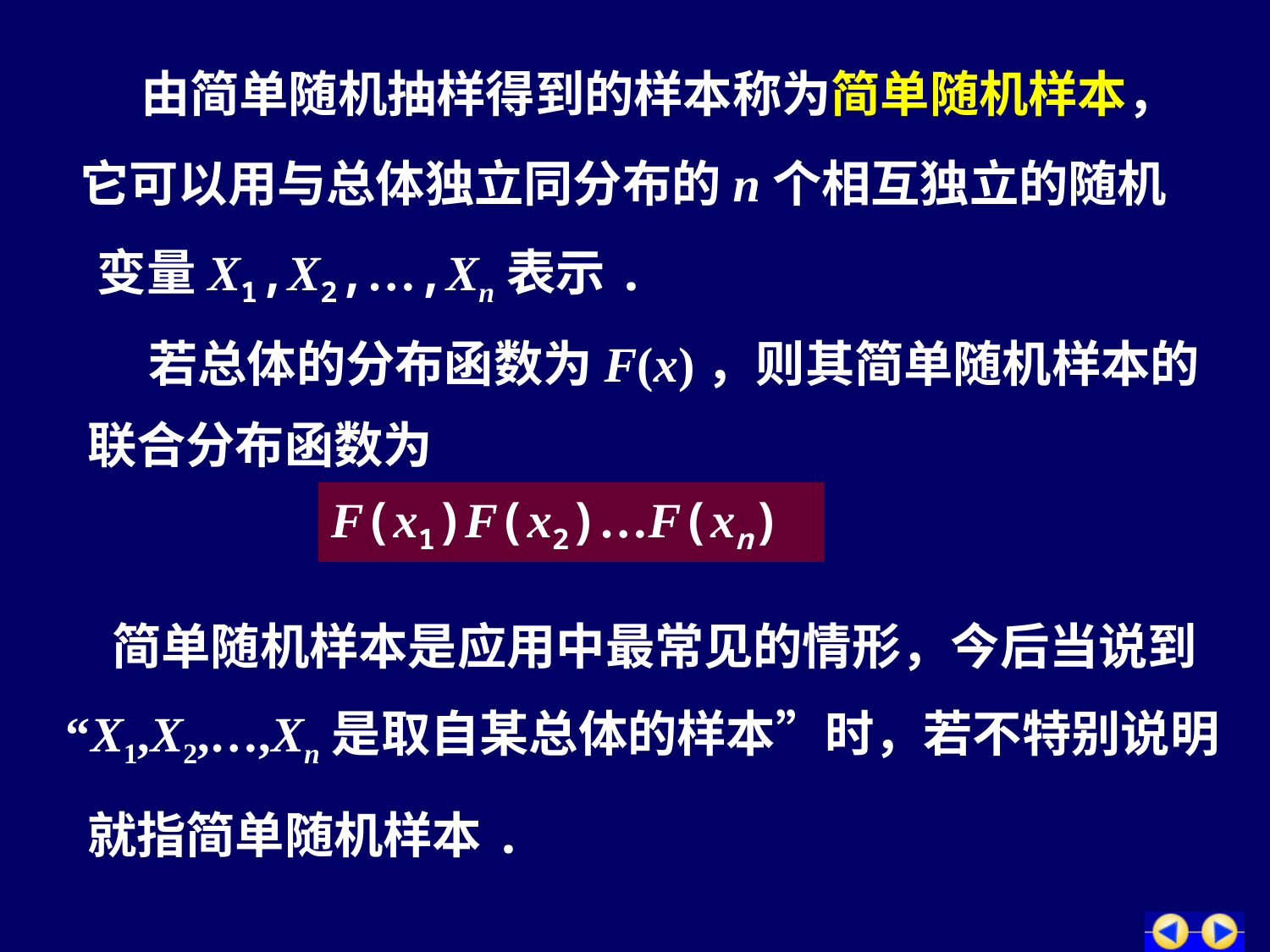

由简单随机抽样得到的样本称为简单随机样本，
它可以用与总体独立同分布的n个相互独立的随机
变量X1,X2,…,Xn表示.
若总体的分布函数为F(x)，则其简单随机样本的
联合分布函数为
F(x1)F(x2)…F(xn)
   简单随机样本是应用中最常见的情形，今后当说到
“X1,X2,…,Xn是取自某总体的样本”时，若不特别说明
就指简单随机样本.
17